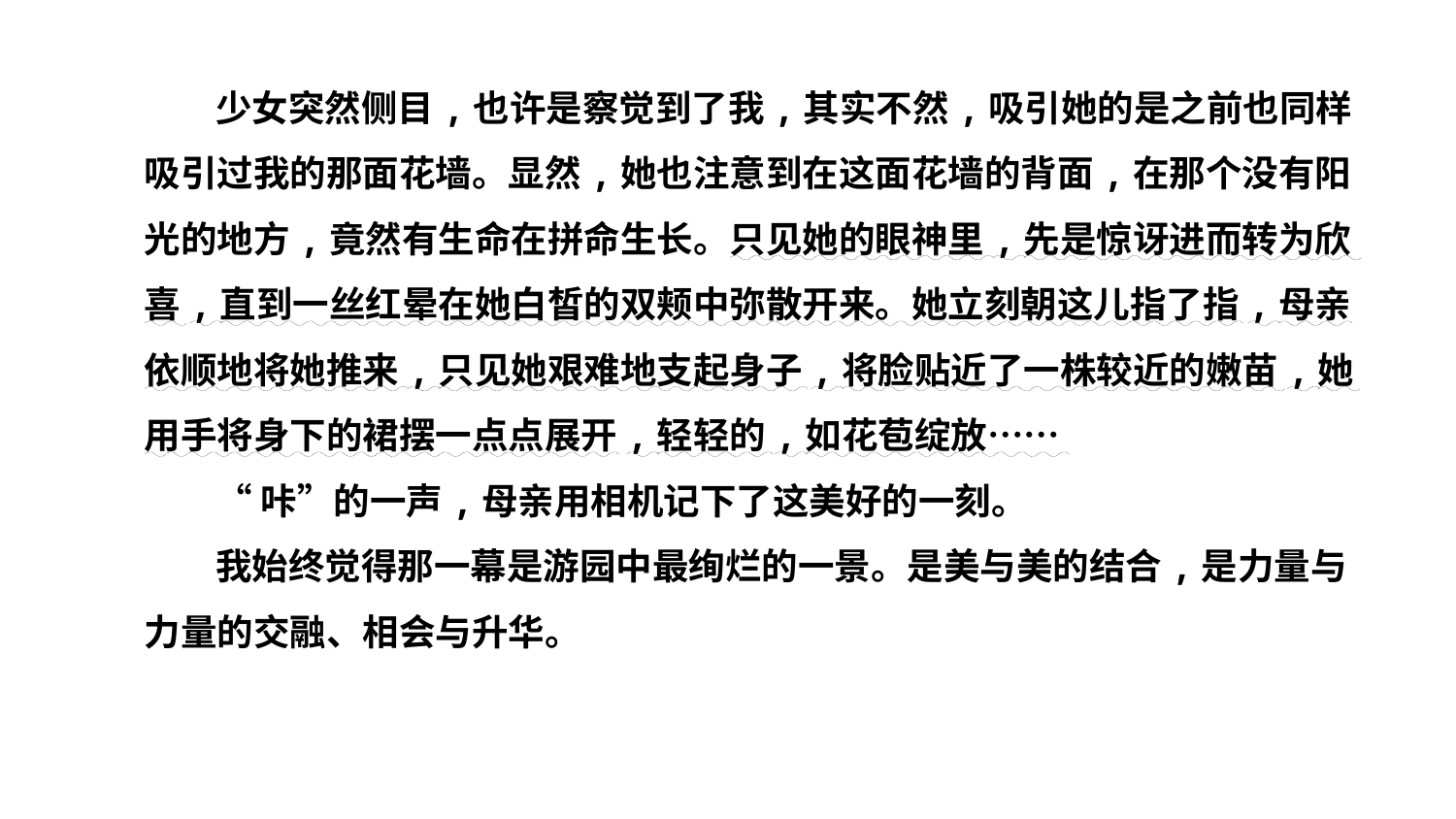

少女突然侧目,也许是察觉到了我,其实不然,吸引她的是之前也同样吸引过我的那面花墙。显然,她也注意到在这面花墙的背面,在那个没有阳光的地方,竟然有生命在拼命生长。只见她的眼神里,先是惊讶进而转为欣喜,直到一丝红晕在她白皙的双颊中弥散开来。她立刻朝这儿指了指,母亲依顺地将她推来,只见她艰难地支起身子,将脸贴近了一株较近的嫩苗,她用手将身下的裙摆一点点展开,轻轻的,如花苞绽放……
“咔”的一声,母亲用相机记下了这美好的一刻。
我始终觉得那一幕是游园中最绚烂的一景。是美与美的结合,是力量与力量的交融、相会与升华。